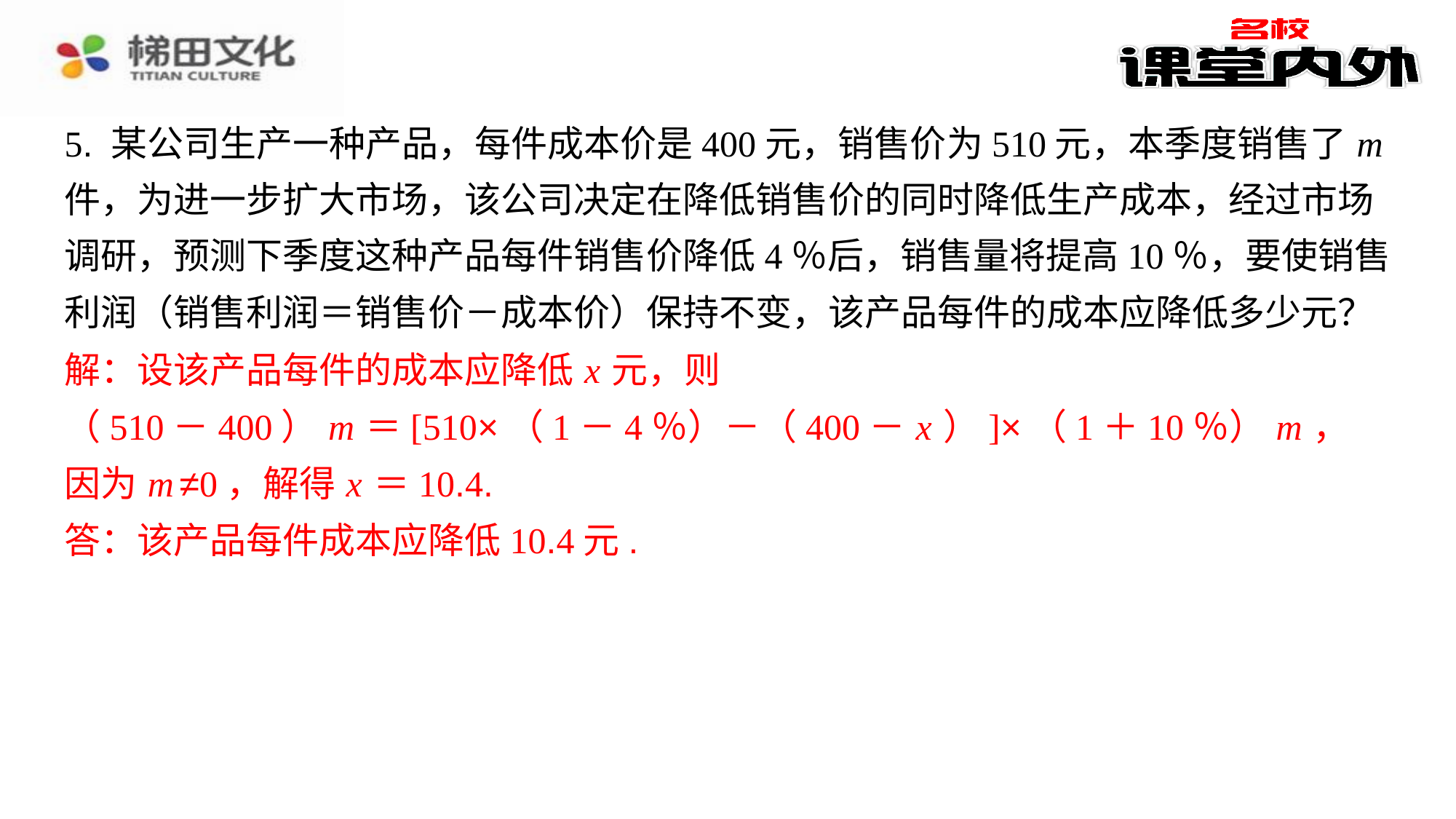

5. 某公司生产一种产品，每件成本价是400元，销售价为510元，本季度销售了 m
件，为进一步扩大市场，该公司决定在降低销售价的同时降低生产成本，经过市场
调研，预测下季度这种产品每件销售价降低4％后，销售量将提高10％，要使销售
利润（销售利润＝销售价－成本价）保持不变，该产品每件的成本应降低多少元？
解：设该产品每件的成本应降低 x 元，则
（510－400） m ＝[510×（1－4％）－（400－ x ）]×（1＋10％） m ，
因为 m ≠0，解得 x ＝10.4.
答：该产品每件成本应降低10.4元.
解：设该产品每件的成本应降低 x 元，则
（510－400） m ＝[510×（1－4％）－（400－ x ）]×（1＋10％） m ，
因为 m ≠0，解得 x ＝10.4.
答：该产品每件成本应降低10.4元.